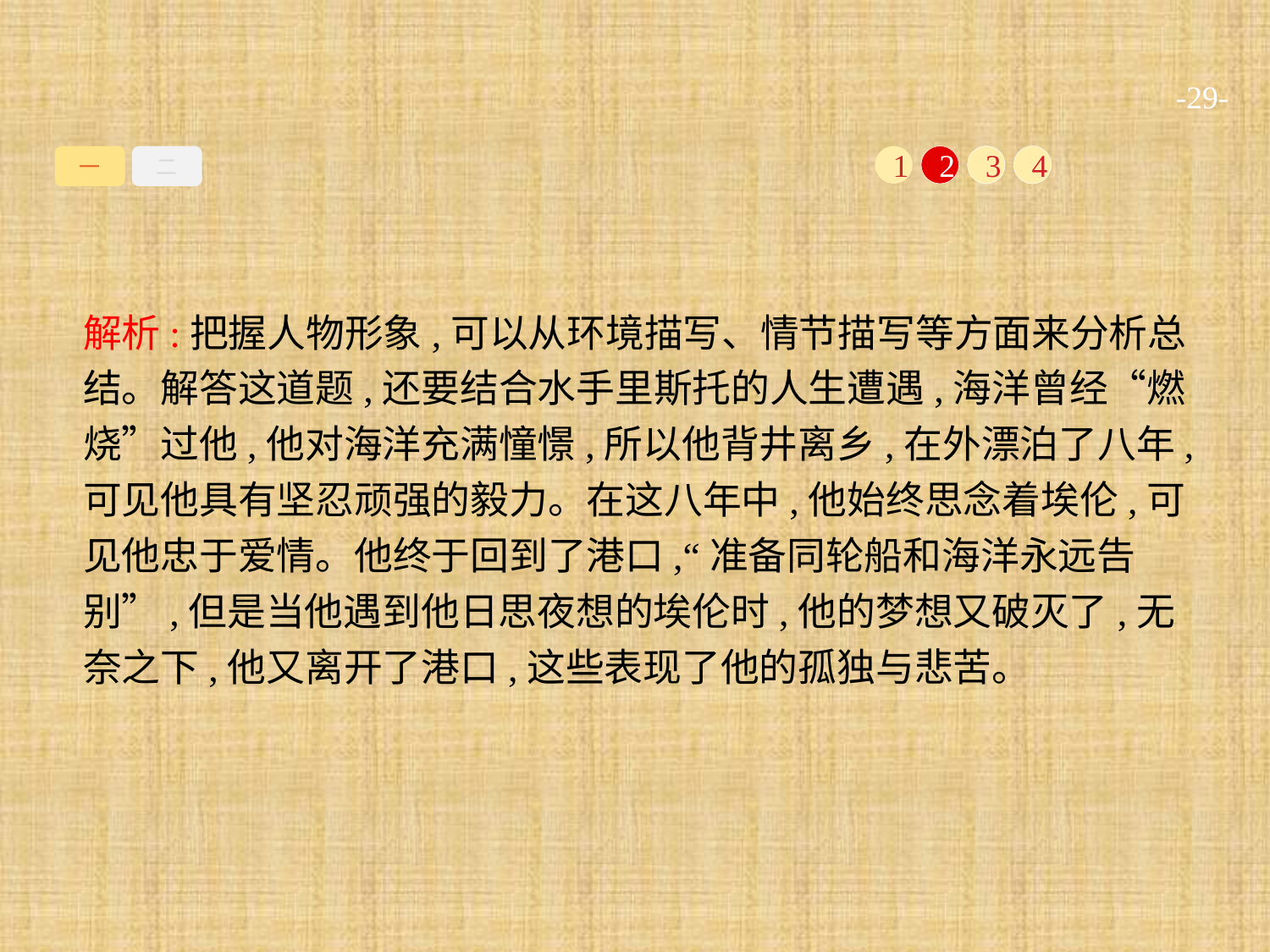

-29-
一
二
1
2
3
4
解析:把握人物形象,可以从环境描写、情节描写等方面来分析总结。解答这道题,还要结合水手里斯托的人生遭遇,海洋曾经“燃烧”过他,他对海洋充满憧憬,所以他背井离乡,在外漂泊了八年,可见他具有坚忍顽强的毅力。在这八年中,他始终思念着埃伦,可见他忠于爱情。他终于回到了港口,“准备同轮船和海洋永远告别”,但是当他遇到他日思夜想的埃伦时,他的梦想又破灭了,无奈之下,他又离开了港口,这些表现了他的孤独与悲苦。